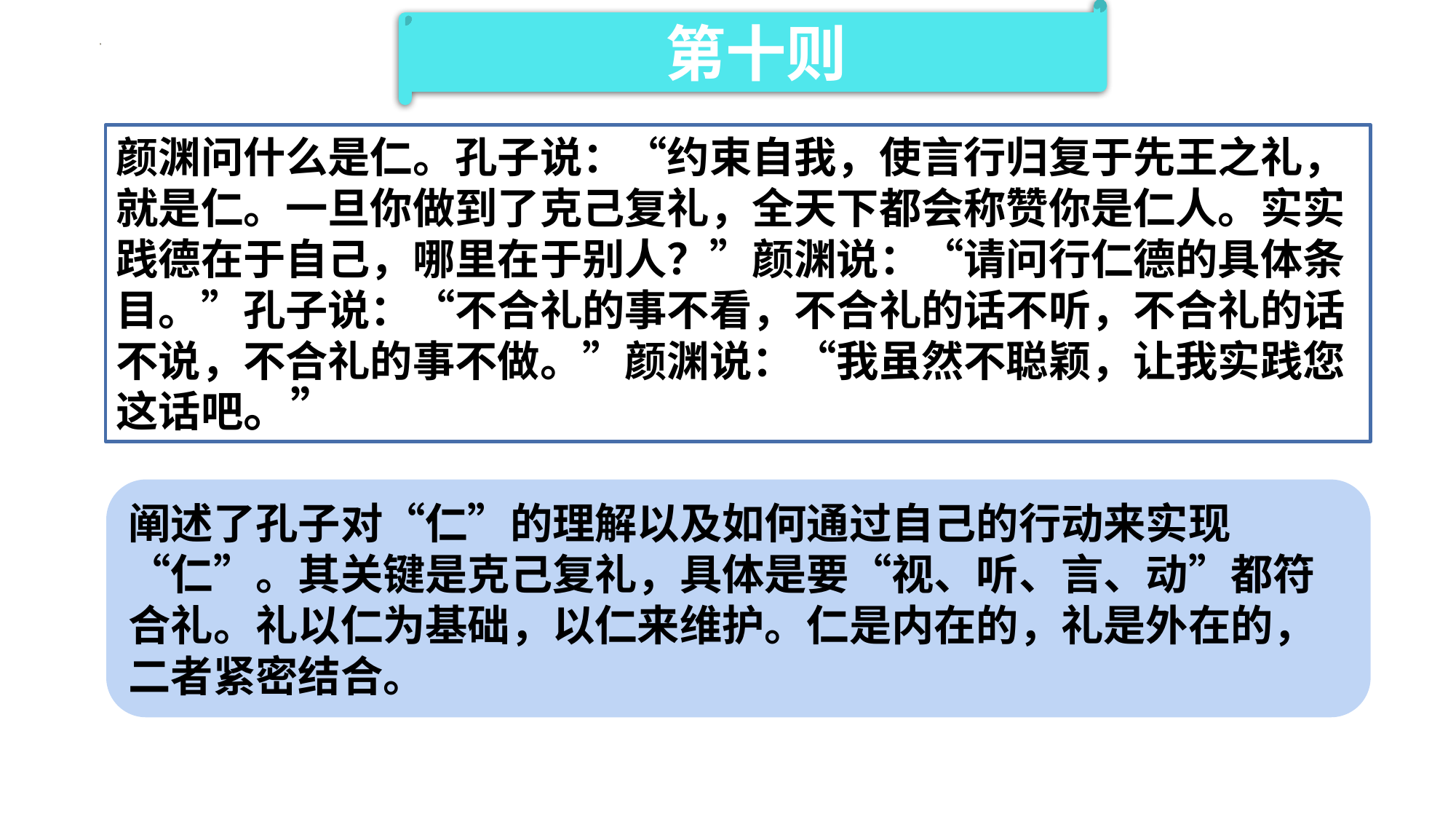

第十则
颜渊问什么是仁。孔子说：“约束自我，使言行归复于先王之礼，就是仁。一旦你做到了克己复礼，全天下都会称赞你是仁人。实实践德在于自己，哪里在于别人？”颜渊说：“请问行仁德的具体条目。”孔子说：“不合礼的事不看，不合礼的话不听，不合礼的话不说，不合礼的事不做。”颜渊说：“我虽然不聪颖，让我实践您这话吧。”
阐述了孔子对“仁”的理解以及如何通过自己的行动来实现“仁”。其关键是克己复礼，具体是要“视、听、言、动”都符合礼。礼以仁为基础，以仁来维护。仁是内在的，礼是外在的，二者紧密结合。